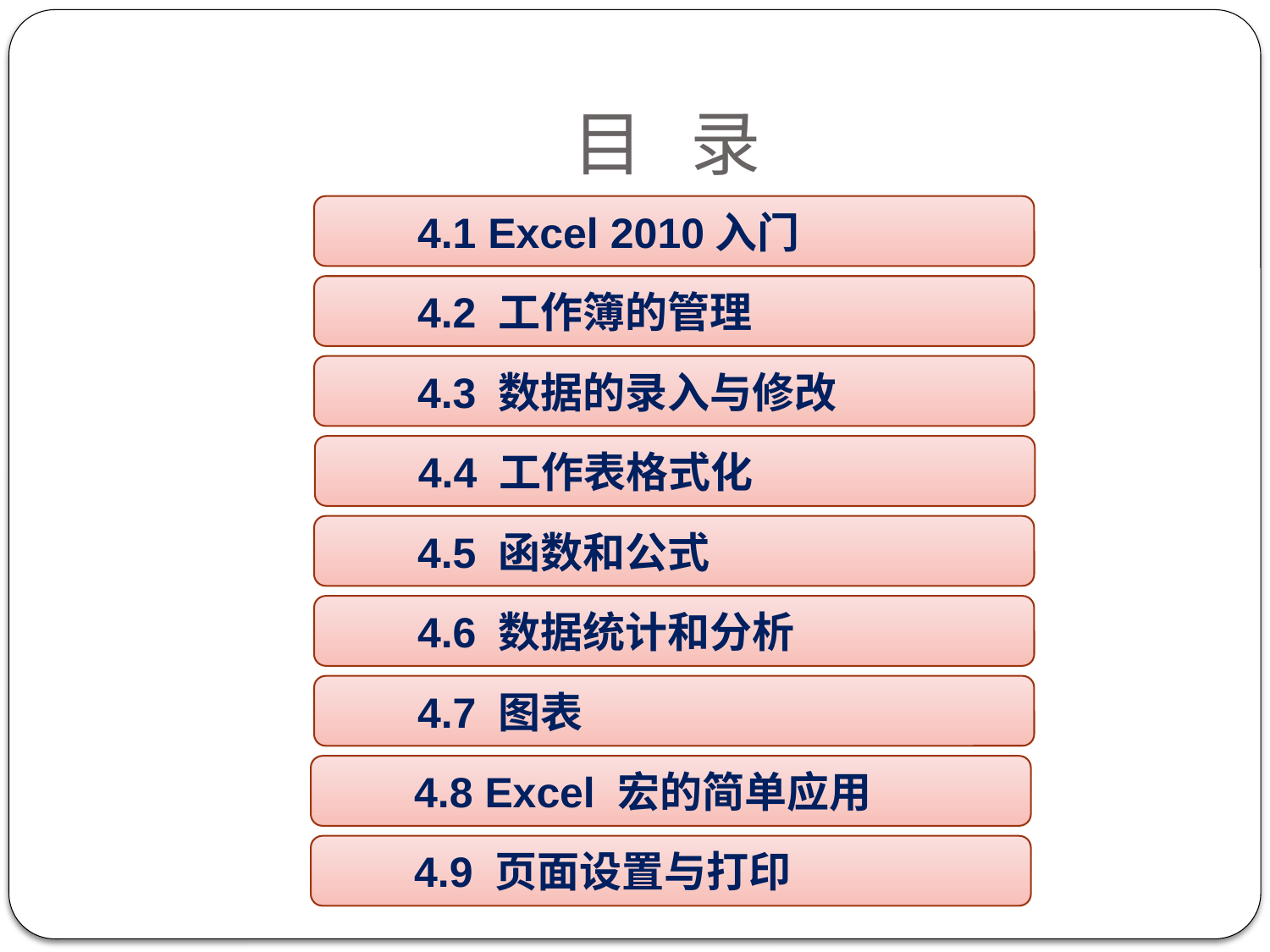

# 目   录
4.1 Excel 2010入门
4.2 工作簿的管理
4.3 数据的录入与修改
4.4 工作表格式化
4.5 函数和公式
4.6 数据统计和分析
4.7 图表
4.8 Excel 宏的简单应用
4.9 页面设置与打印